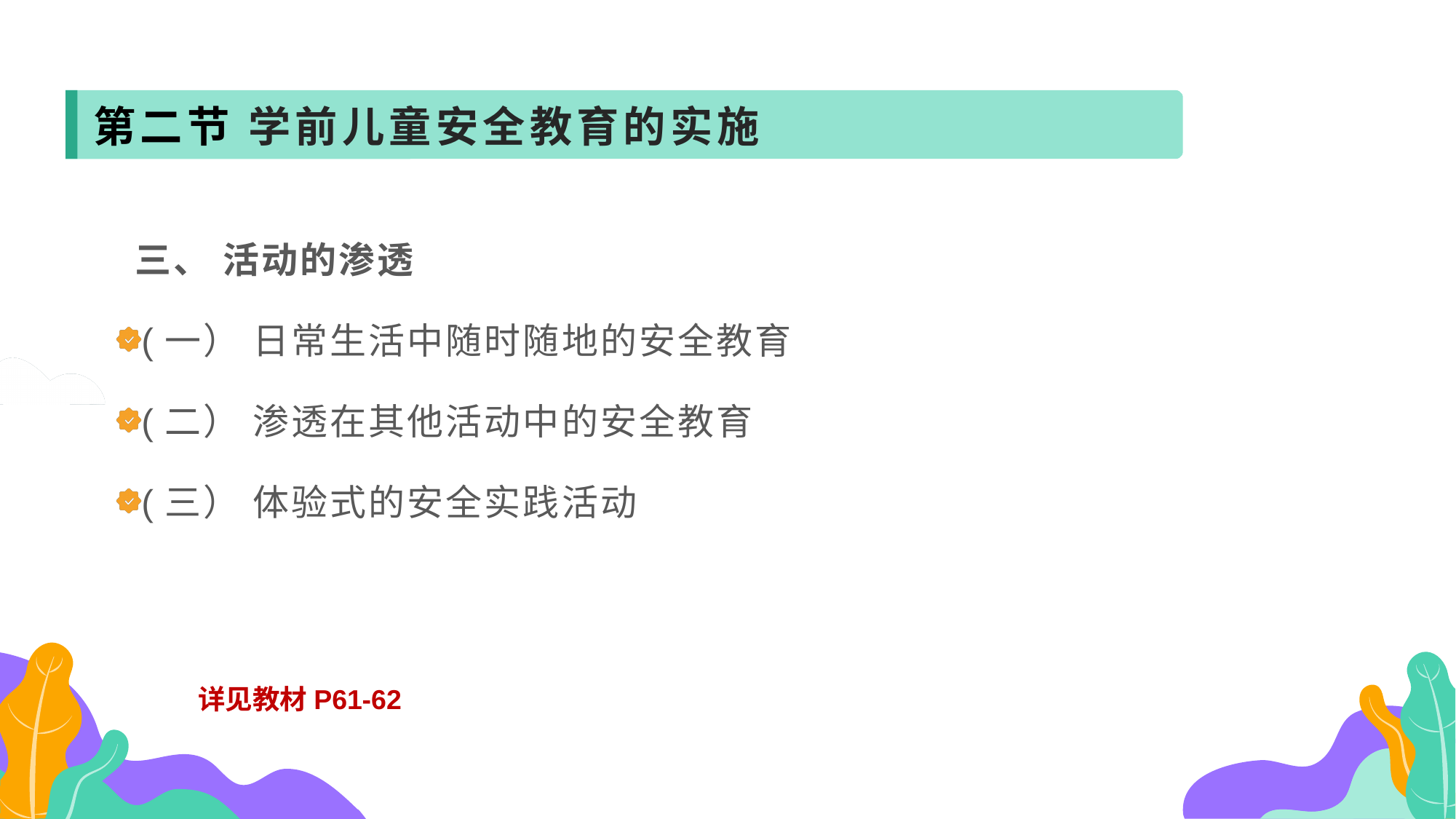

第二节 学前儿童安全教育的实施
 三、 活动的渗透
(一） 日常生活中随时随地的安全教育
(二） 渗透在其他活动中的安全教育
(三） 体验式的安全实践活动
详见教材P61-62